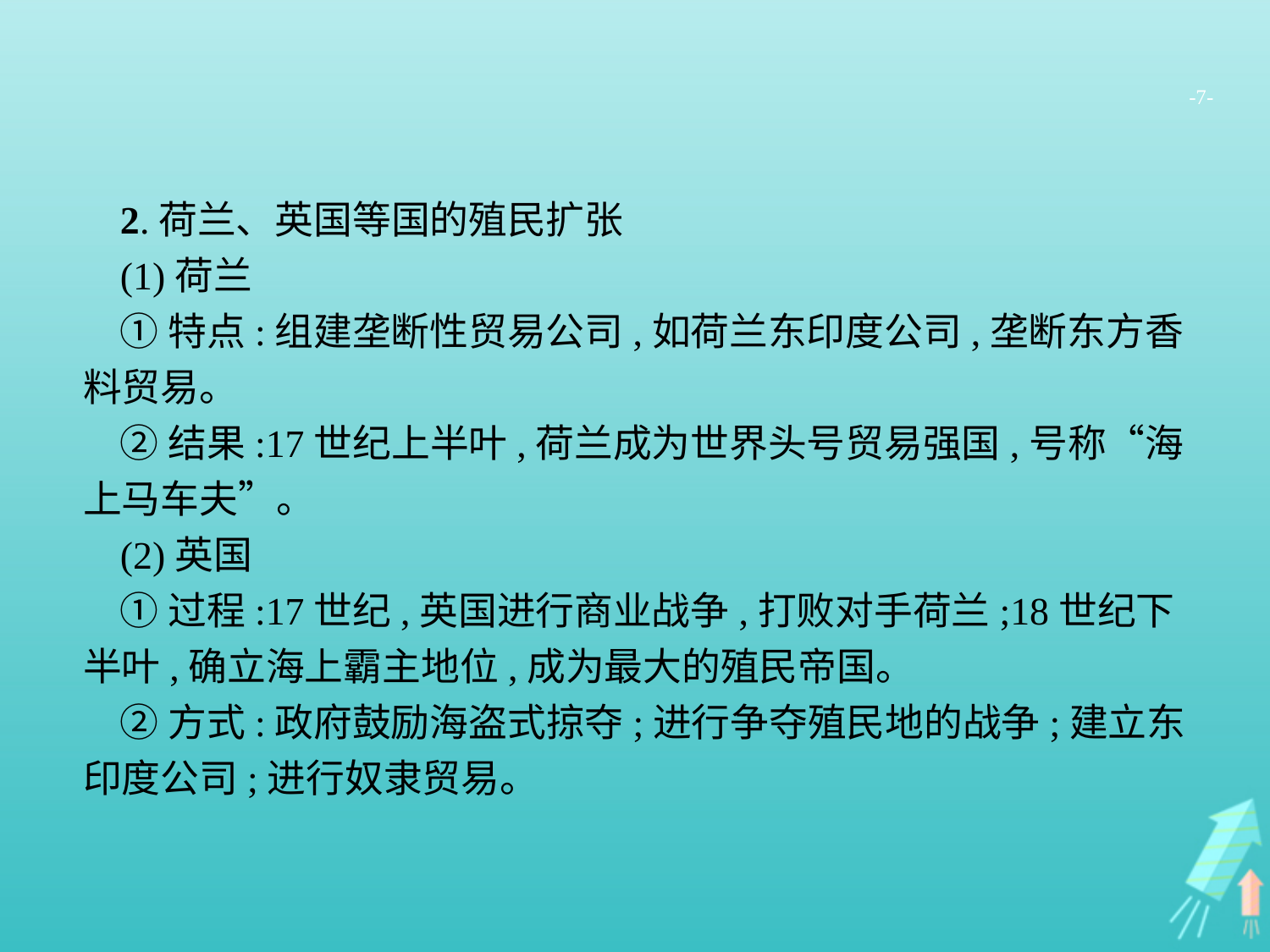

-7-
2.荷兰、英国等国的殖民扩张
(1)荷兰
①特点:组建垄断性贸易公司,如荷兰东印度公司,垄断东方香料贸易。
②结果:17世纪上半叶,荷兰成为世界头号贸易强国,号称“海上马车夫”。
(2)英国
①过程:17世纪,英国进行商业战争,打败对手荷兰;18世纪下半叶,确立海上霸主地位,成为最大的殖民帝国。
②方式:政府鼓励海盗式掠夺;进行争夺殖民地的战争;建立东印度公司;进行奴隶贸易。